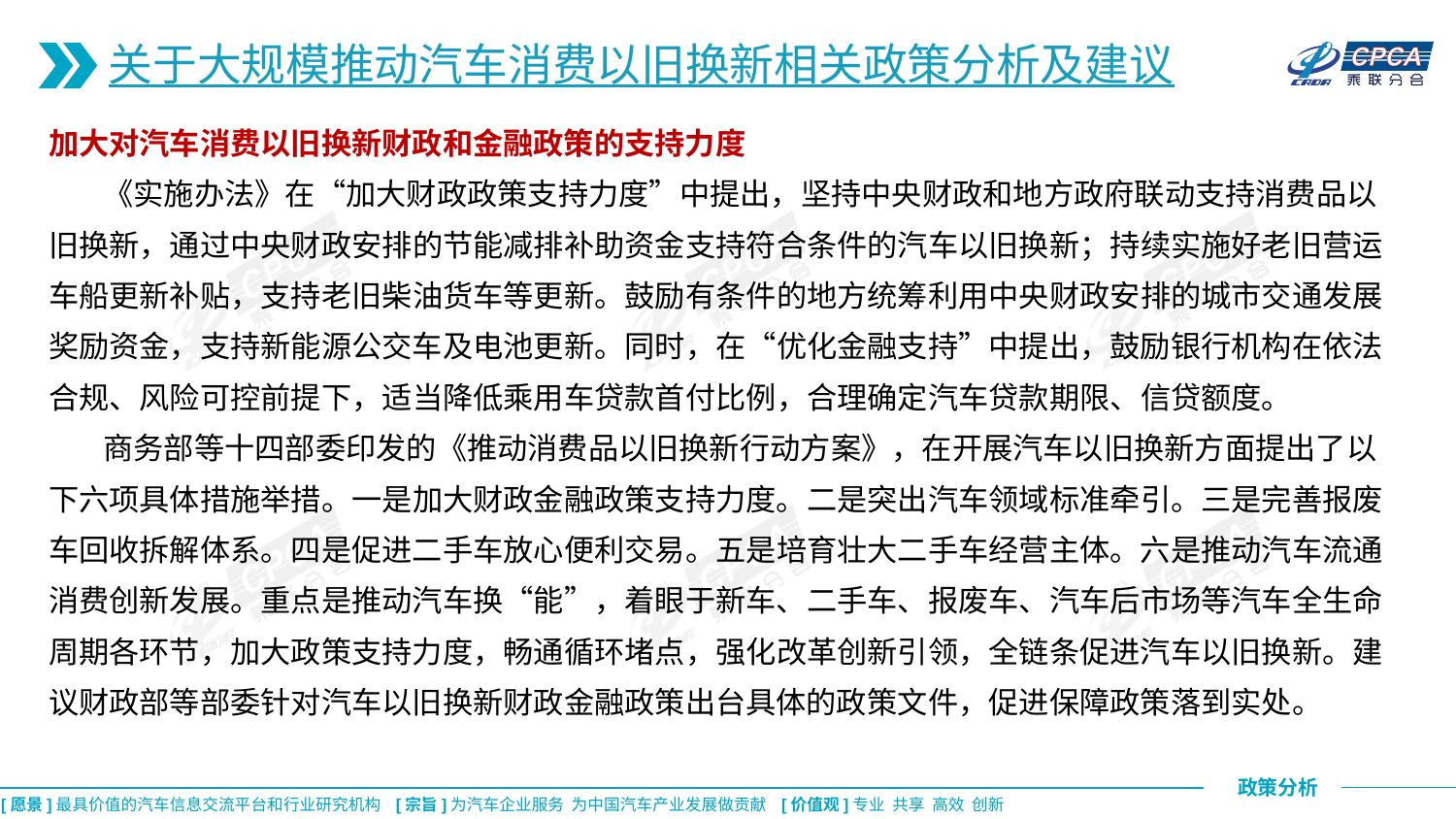

关于大规模推动汽车消费以旧换新相关政策分析及建议
加大对汽车消费以旧换新财政和金融政策的支持力度
       《实施办法》在“加大财政政策支持力度”中提出，坚持中央财政和地方政府联动支持消费品以旧换新，通过中央财政安排的节能减排补助资金支持符合条件的汽车以旧换新；持续实施好老旧营运车船更新补贴，支持老旧柴油货车等更新。鼓励有条件的地方统筹利用中央财政安排的城市交通发展奖励资金，支持新能源公交车及电池更新。同时，在“优化金融支持”中提出，鼓励银行机构在依法合规、风险可控前提下，适当降低乘用车贷款首付比例，合理确定汽车贷款期限、信贷额度。
       商务部等十四部委印发的《推动消费品以旧换新行动方案》，在开展汽车以旧换新方面提出了以下六项具体措施举措。一是加大财政金融政策支持力度。二是突出汽车领域标准牵引。三是完善报废车回收拆解体系。四是促进二手车放心便利交易。五是培育壮大二手车经营主体。六是推动汽车流通消费创新发展。重点是推动汽车换“能”，着眼于新车、二手车、报废车、汽车后市场等汽车全生命周期各环节，加大政策支持力度，畅通循环堵点，强化改革创新引领，全链条促进汽车以旧换新。建议财政部等部委针对汽车以旧换新财政金融政策出台具体的政策文件，促进保障政策落到实处。